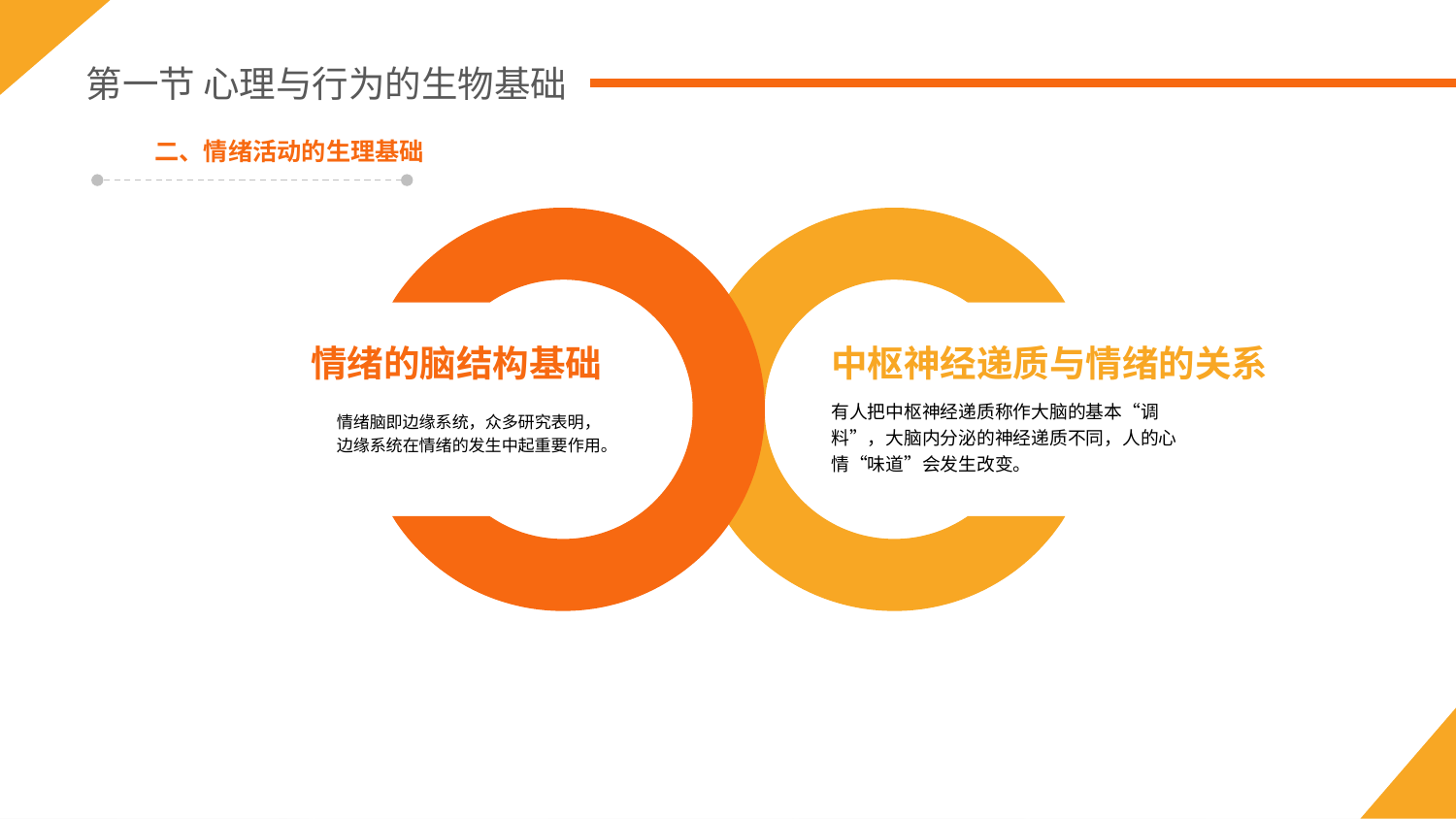

第一节 心理与行为的生物基础
二、情绪活动的生理基础

情绪的脑结构基础
情绪脑即边缘系统，众多研究表明，边缘系统在情绪的发生中起重要作用。

中枢神经递质与情绪的关系
有人把中枢神经递质称作大脑的基本“调料”，大脑内分泌的神经递质不同，人的心情“味道”会发生改变。